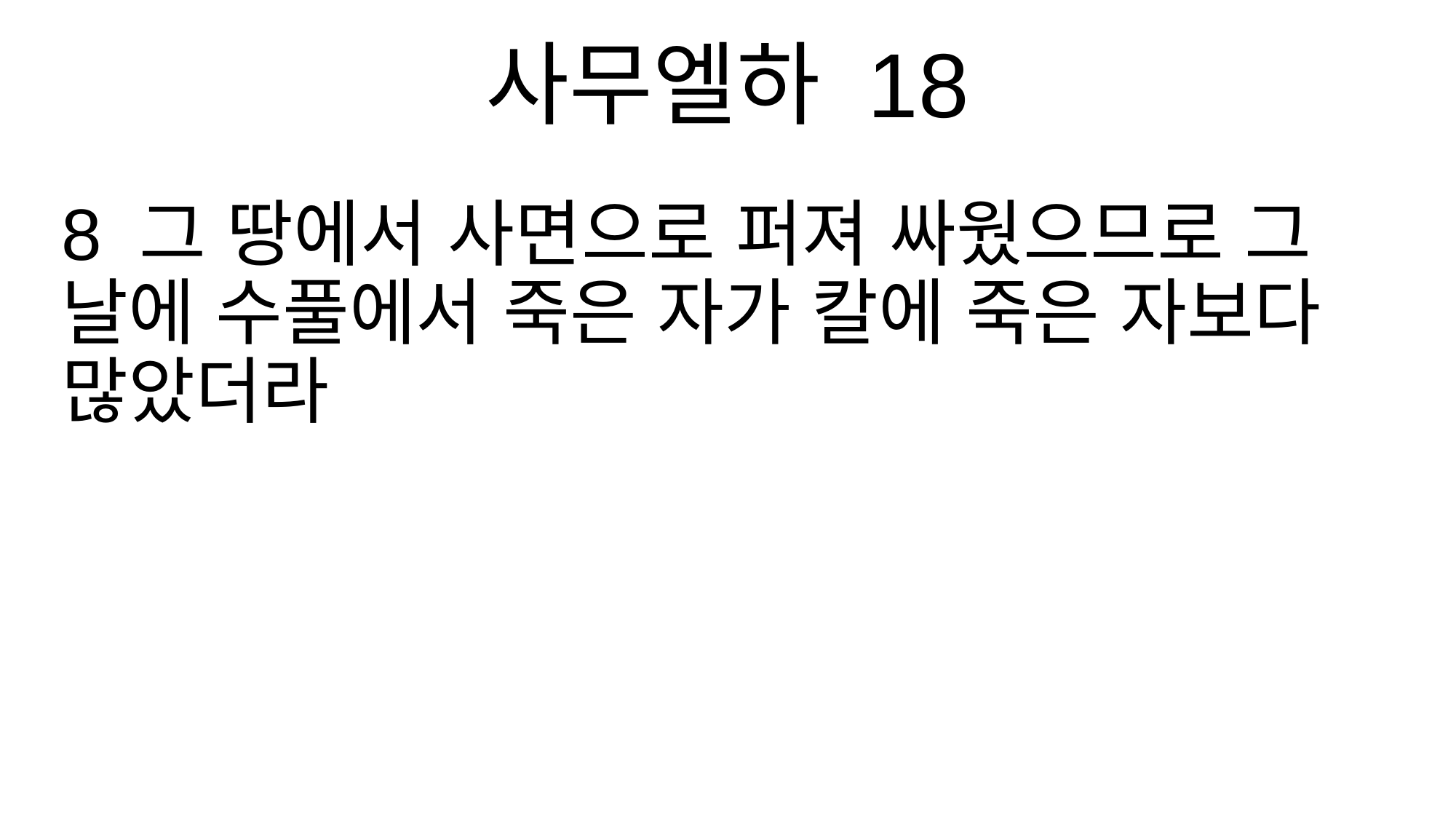

사무엘하 18
8 그 땅에서 사면으로 퍼져 싸웠으므로 그 날에 수풀에서 죽은 자가 칼에 죽은 자보다 많았더라